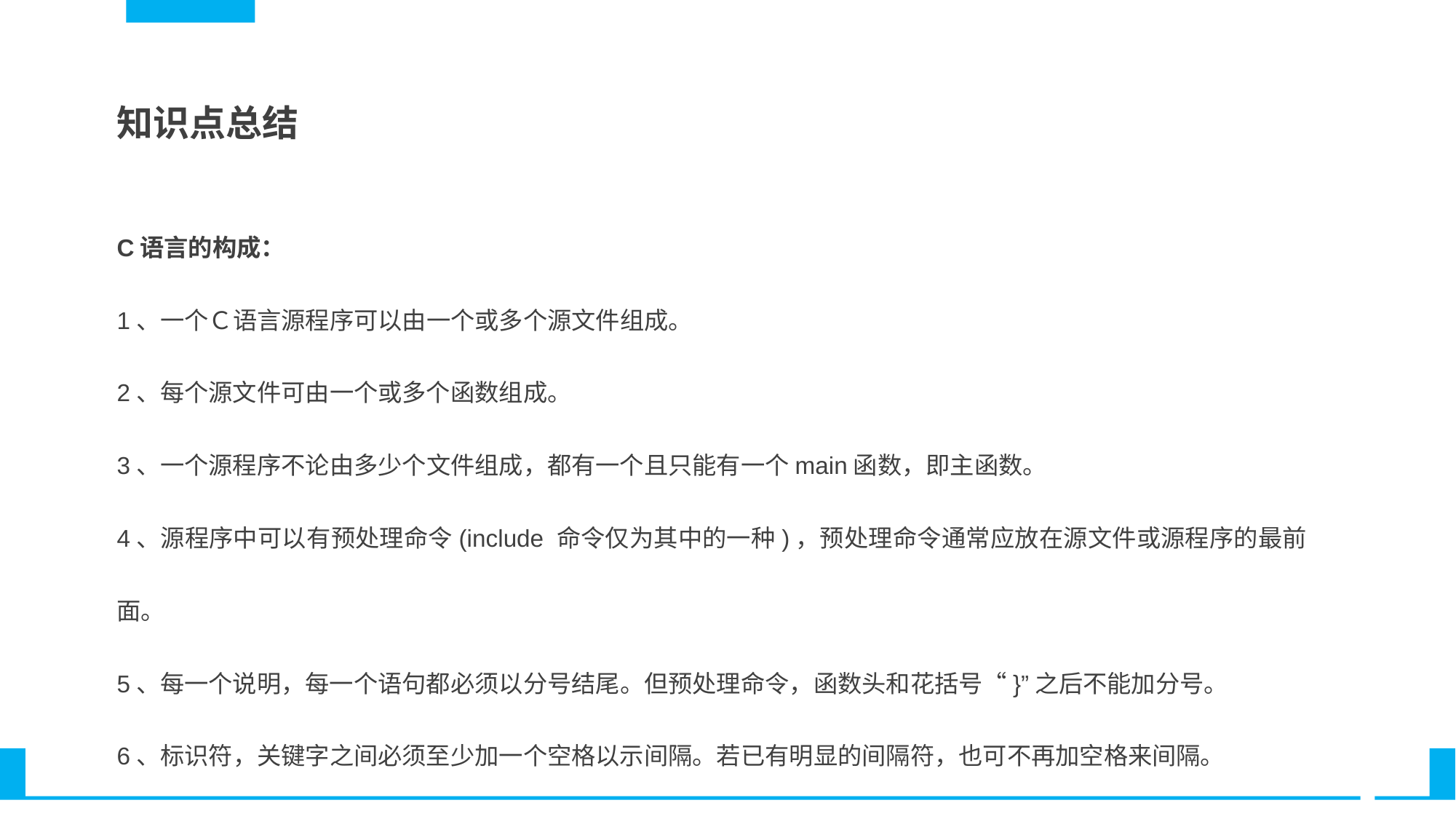

知识点总结
C语言的构成：
1、一个Ｃ语言源程序可以由一个或多个源文件组成。
2、每个源文件可由一个或多个函数组成。
3、一个源程序不论由多少个文件组成，都有一个且只能有一个main函数，即主函数。
4、源程序中可以有预处理命令(include 命令仅为其中的一种)，预处理命令通常应放在源文件或源程序的最前面。
5、每一个说明，每一个语句都必须以分号结尾。但预处理命令，函数头和花括号“}”之后不能加分号。
6、标识符，关键字之间必须至少加一个空格以示间隔。若已有明显的间隔符，也可不再加空格来间隔。